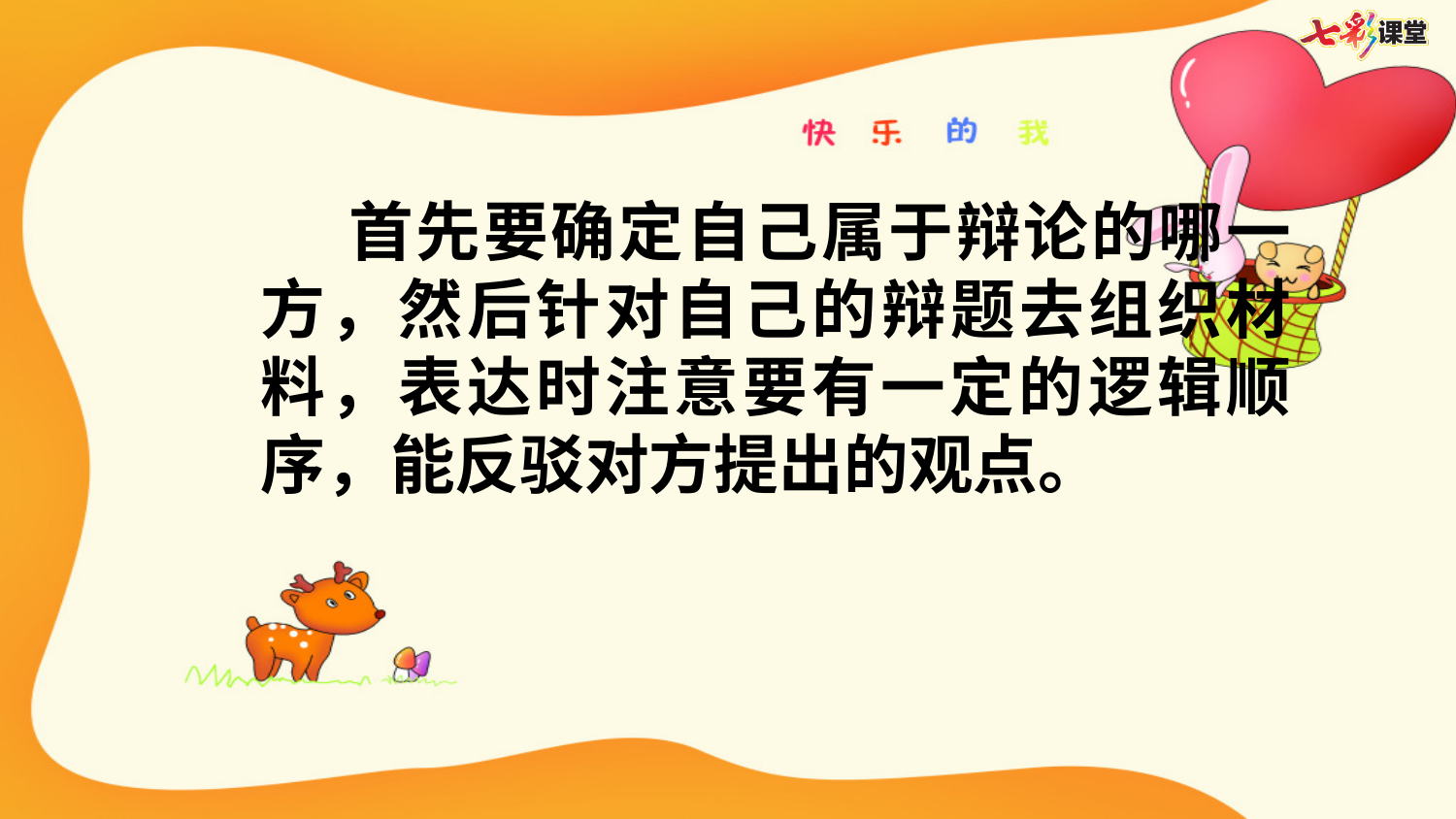

首先要确定自己属于辩论的哪一方，然后针对自己的辩题去组织材料，表达时注意要有一定的逻辑顺序，能反驳对方提出的观点。